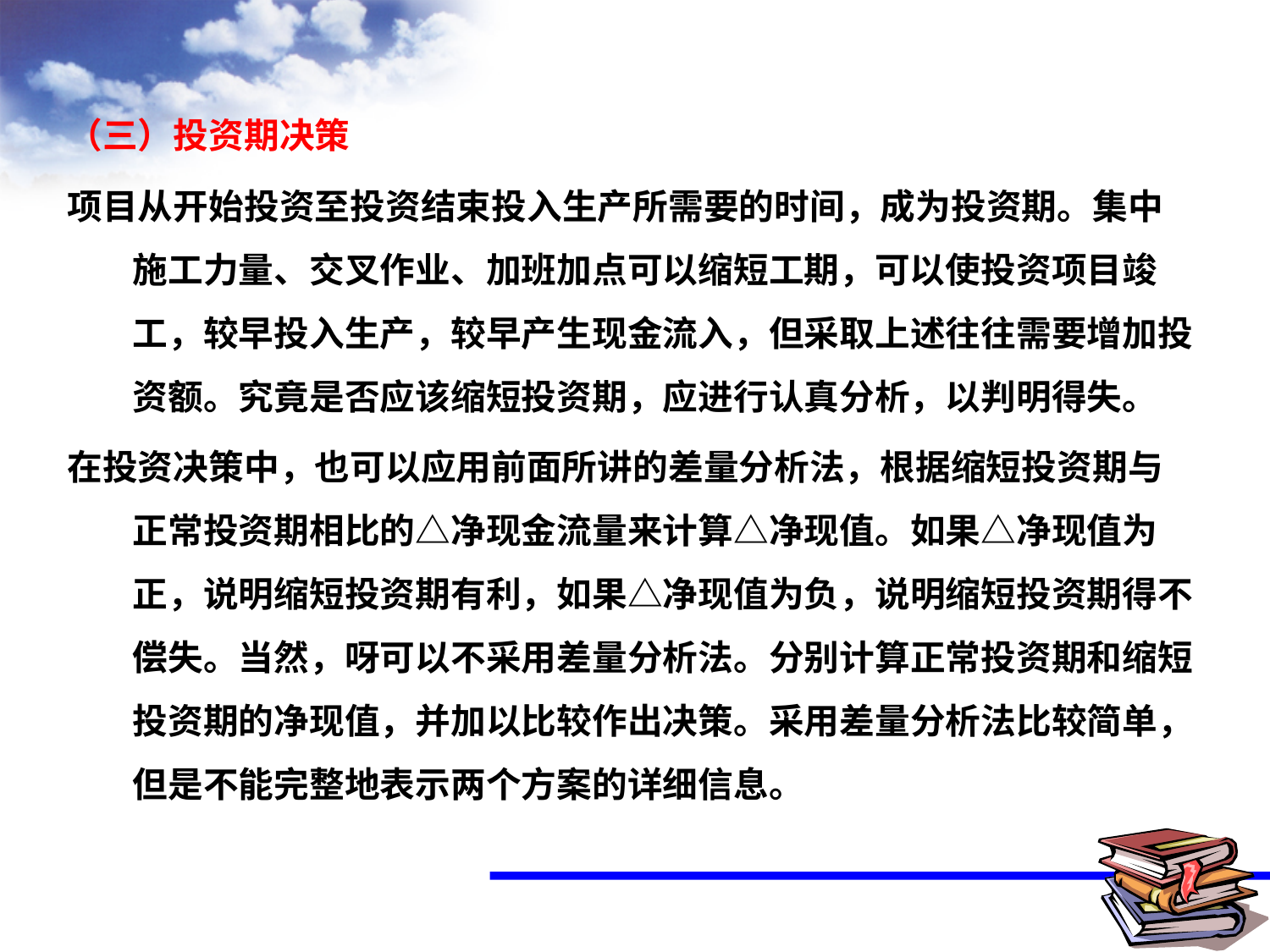

（三）投资期决策
项目从开始投资至投资结束投入生产所需要的时间，成为投资期。集中施工力量、交叉作业、加班加点可以缩短工期，可以使投资项目竣工，较早投入生产，较早产生现金流入，但采取上述往往需要增加投资额。究竟是否应该缩短投资期，应进行认真分析，以判明得失。
在投资决策中，也可以应用前面所讲的差量分析法，根据缩短投资期与正常投资期相比的△净现金流量来计算△净现值。如果△净现值为正，说明缩短投资期有利，如果△净现值为负，说明缩短投资期得不偿失。当然，呀可以不采用差量分析法。分别计算正常投资期和缩短投资期的净现值，并加以比较作出决策。采用差量分析法比较简单，但是不能完整地表示两个方案的详细信息。